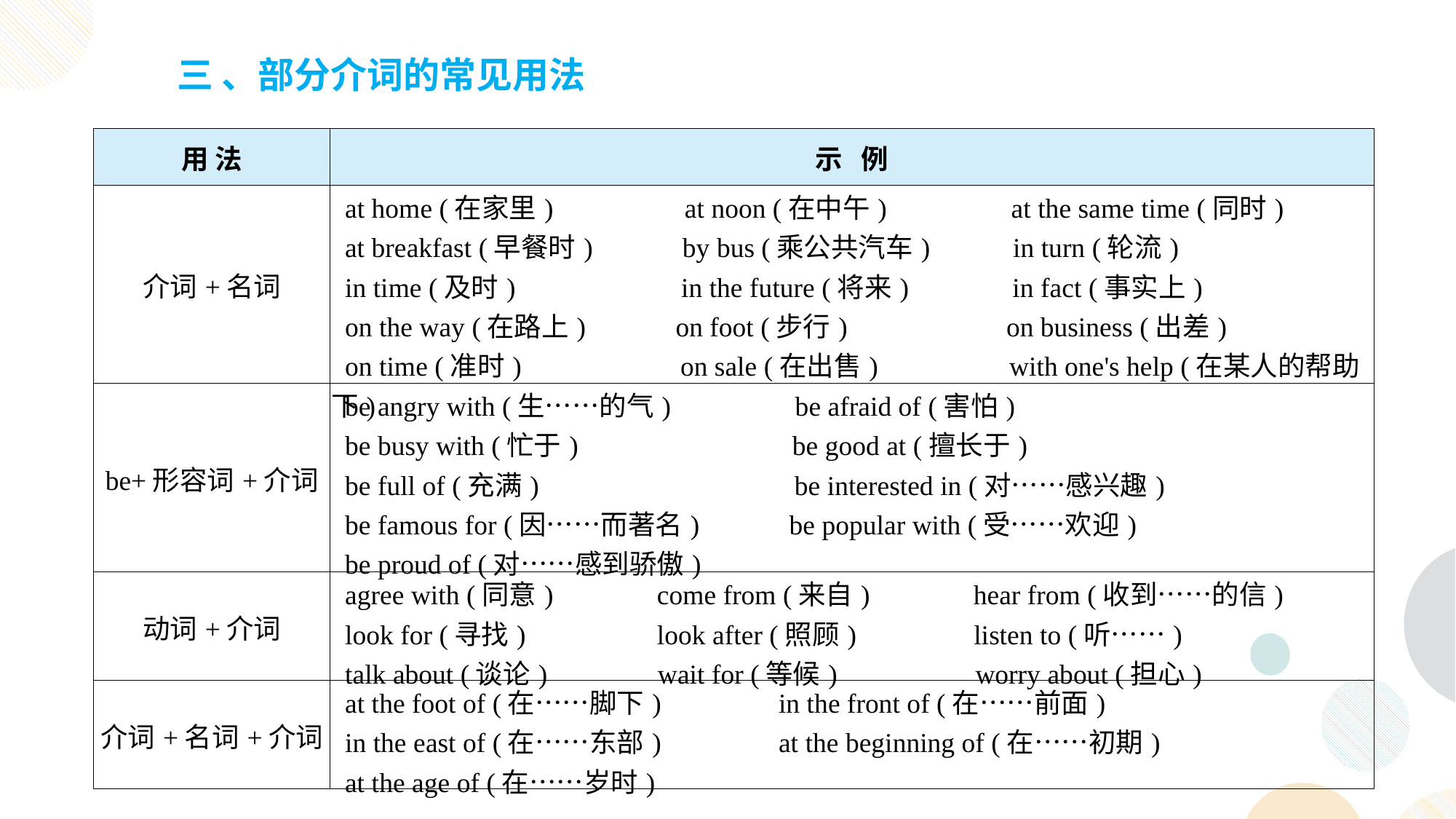

三 、部分介词的常见用法
| 用 法 | 示 例 |
| --- | --- |
| 介词+名词 | at home (在家里) at noon (在中午) at the same time (同时) at breakfast (早餐时) by bus (乘公共汽车) in turn (轮流) in time (及时) in the future (将来) in fact (事实上) on the way (在路上) on foot (步行) on business (出差) on time (准时) on sale (在出售) with one's help (在某人的帮助下) |
| be+形容词+介词 | be angry with (生……的气) be afraid of (害怕) be busy with (忙于) be good at (擅长于) be full of (充满) be interested in (对……感兴趣) be famous for (因……而著名) be popular with (受……欢迎) be proud of (对……感到骄傲) |
| 动词+介词 | agree with (同意) come from (来自) hear from (收到……的信) look for (寻找) look after (照顾) listen to (听……) talk about (谈论) wait for (等候) worry about (担心) |
| 介词+名词+介词 | at the foot of (在……脚下) in the front of (在……前面) in the east of (在……东部) at the beginning of (在……初期) at the age of (在……岁时) |